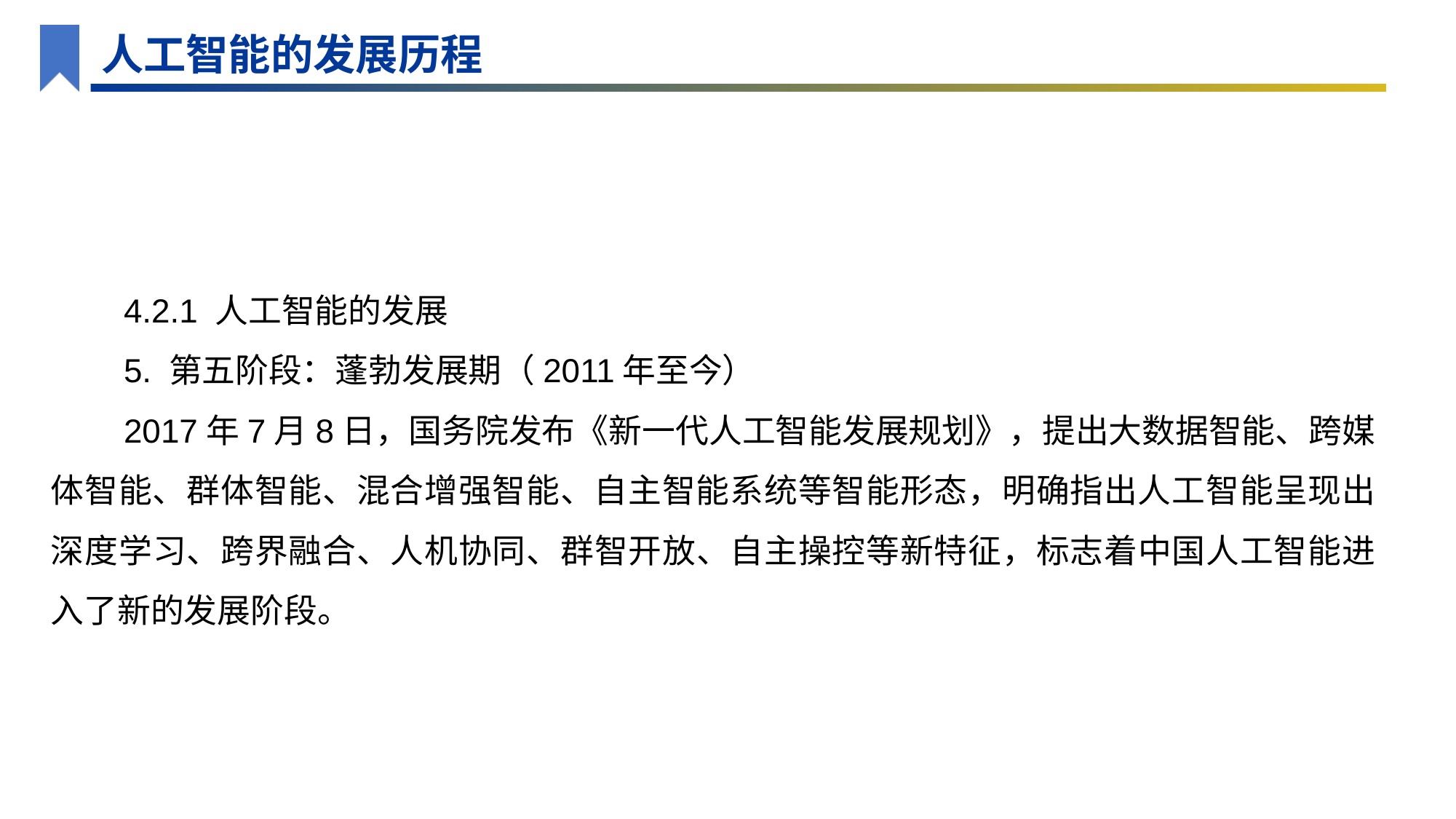

人工智能的发展历程
4.2.1 人工智能的发展
5. 第五阶段：蓬勃发展期（2011年至今）
2017年7月8日，国务院发布《新一代人工智能发展规划》，提出大数据智能、跨媒体智能、群体智能、混合增强智能、自主智能系统等智能形态，明确指出人工智能呈现出深度学习、跨界融合、人机协同、群智开放、自主操控等新特征，标志着中国人工智能进入了新的发展阶段。